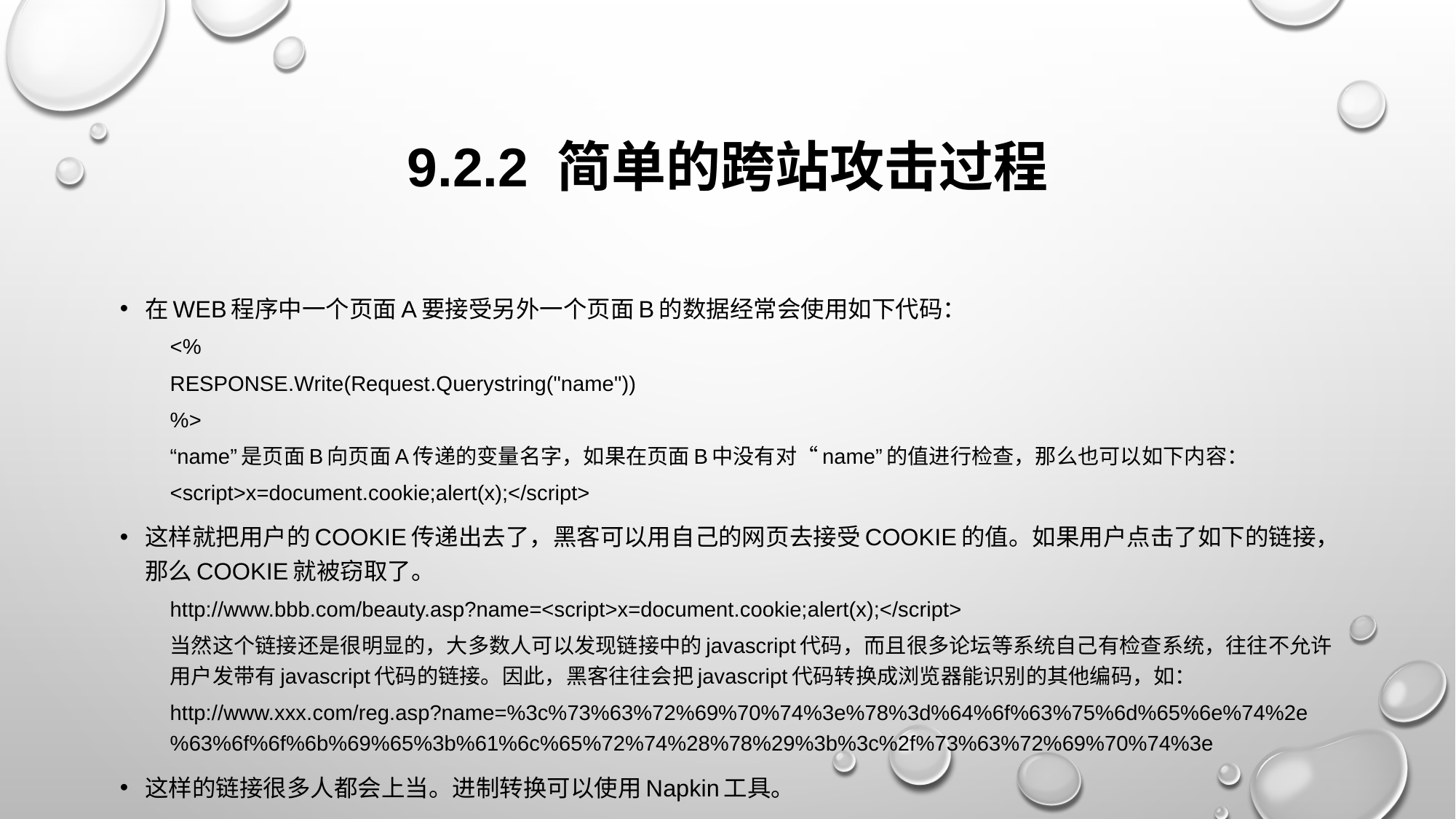

# 9.2.2 简单的跨站攻击过程
在Web程序中一个页面A要接受另外一个页面B的数据经常会使用如下代码：
<%
RESPONSE.Write(Request.Querystring("name"))
%>
“name”是页面B向页面A传递的变量名字，如果在页面B中没有对“name”的值进行检查，那么也可以如下内容：
<script>x=document.cookie;alert(x);</script>
这样就把用户的Cookie传递出去了，黑客可以用自己的网页去接受Cookie的值。如果用户点击了如下的链接，那么Cookie就被窃取了。
http://www.bbb.com/beauty.asp?name=<script>x=document.cookie;alert(x);</script>
当然这个链接还是很明显的，大多数人可以发现链接中的javascript代码，而且很多论坛等系统自己有检查系统，往往不允许用户发带有javascript代码的链接。因此，黑客往往会把javascript代码转换成浏览器能识别的其他编码，如：
http://www.xxx.com/reg.asp?name=%3c%73%63%72%69%70%74%3e%78%3d%64%6f%63%75%6d%65%6e%74%2e%63%6f%6f%6b%69%65%3b%61%6c%65%72%74%28%78%29%3b%3c%2f%73%63%72%69%70%74%3e
这样的链接很多人都会上当。进制转换可以使用Napkin工具。